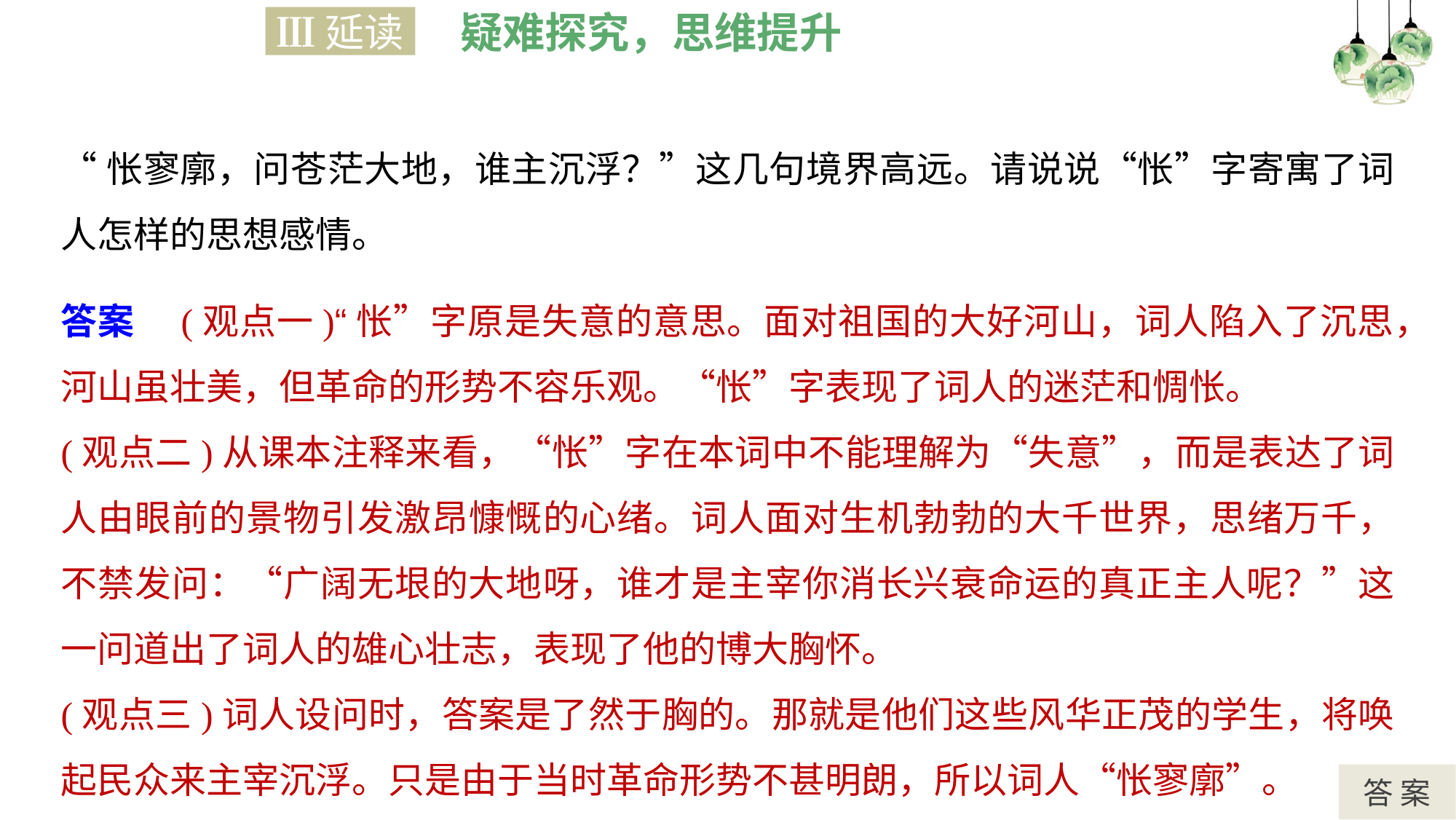

疑难探究，思维提升
Ⅲ延读
#
“怅寥廓，问苍茫大地，谁主沉浮？”这几句境界高远。请说说“怅”字寄寓了词人怎样的思想感情。
答案　(观点一)“怅”字原是失意的意思。面对祖国的大好河山，词人陷入了沉思，河山虽壮美，但革命的形势不容乐观。“怅”字表现了词人的迷茫和惆怅。
(观点二)从课本注释来看，“怅”字在本词中不能理解为“失意”，而是表达了词人由眼前的景物引发激昂慷慨的心绪。词人面对生机勃勃的大千世界，思绪万千，不禁发问：“广阔无垠的大地呀，谁才是主宰你消长兴衰命运的真正主人呢？”这一问道出了词人的雄心壮志，表现了他的博大胸怀。
(观点三)词人设问时，答案是了然于胸的。那就是他们这些风华正茂的学生，将唤起民众来主宰沉浮。只是由于当时革命形势不甚明朗，所以词人“怅寥廓”。
答 案